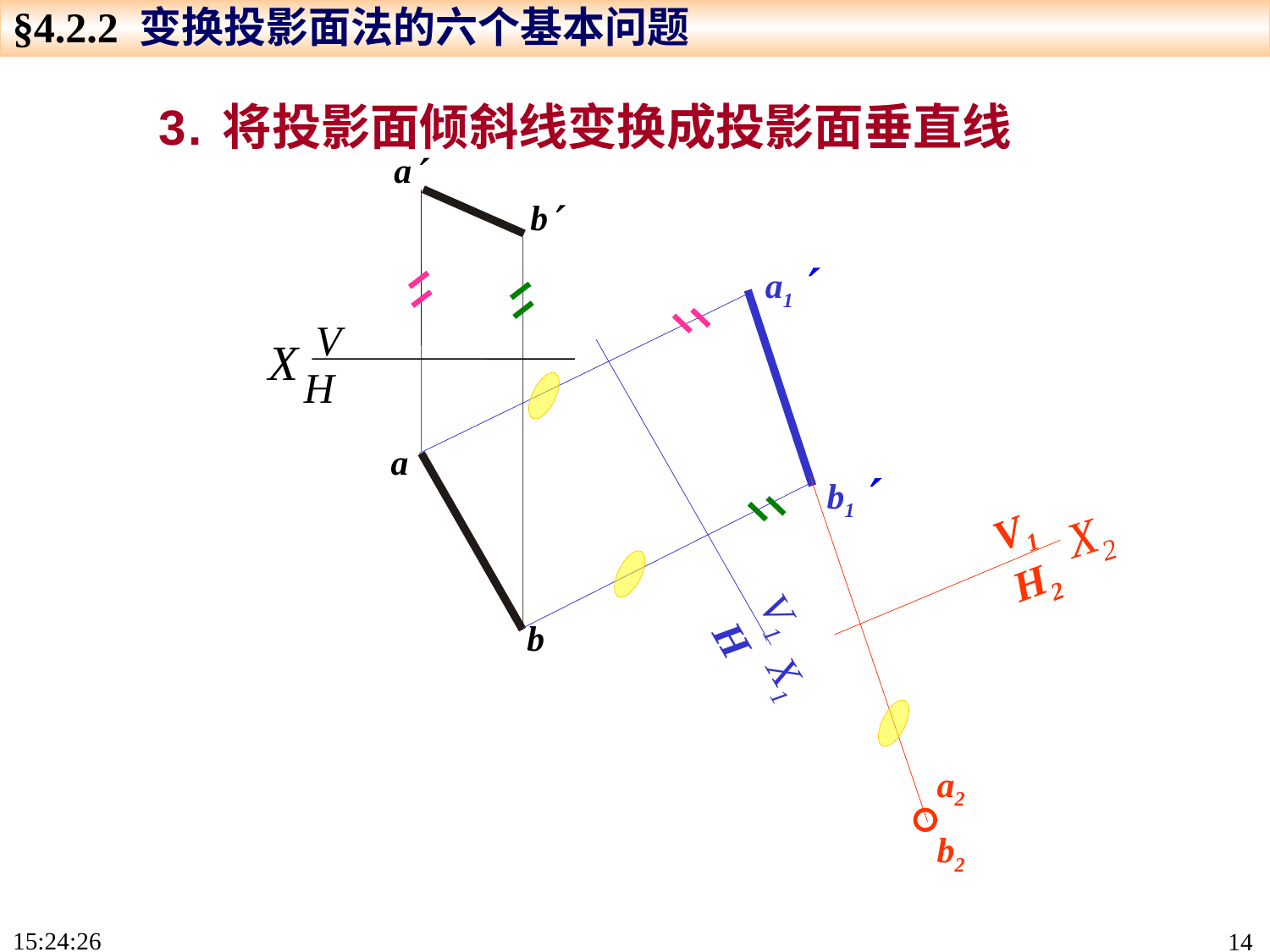

§4.2.2 变换投影面法的六个基本问题
将投影面倾斜线变换成投影面垂直线
a′

b′

a1 ′

V
H
X

X1

a

b1 ′
V1
H
b

V1
H2
X2

a2
b2

15:24:26
14